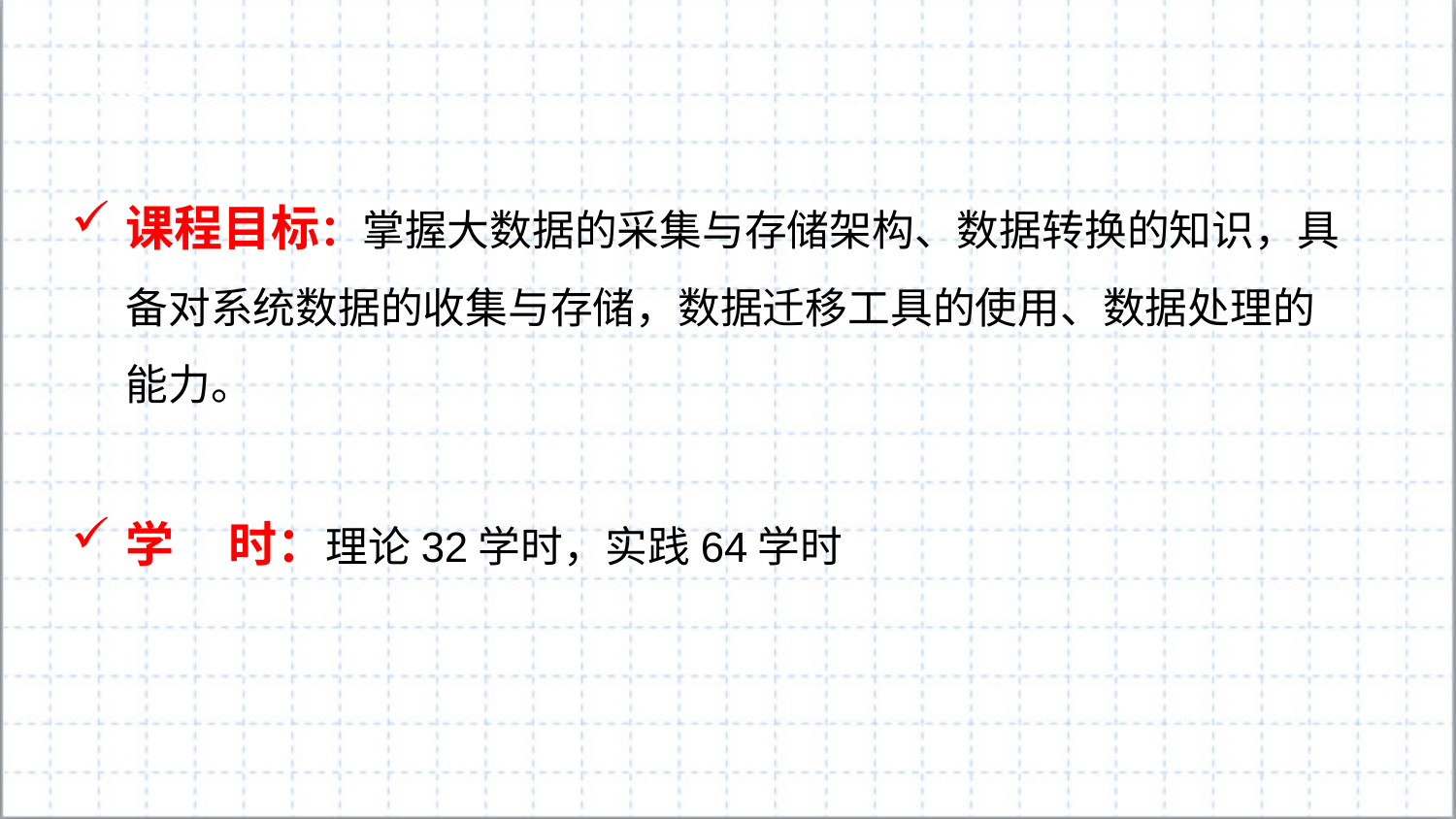

课程目标：掌握大数据的采集与存储架构、数据转换的知识，具备对系统数据的收集与存储，数据迁移工具的使用、数据处理的能力。

学     时：理论32学时，实践64学时